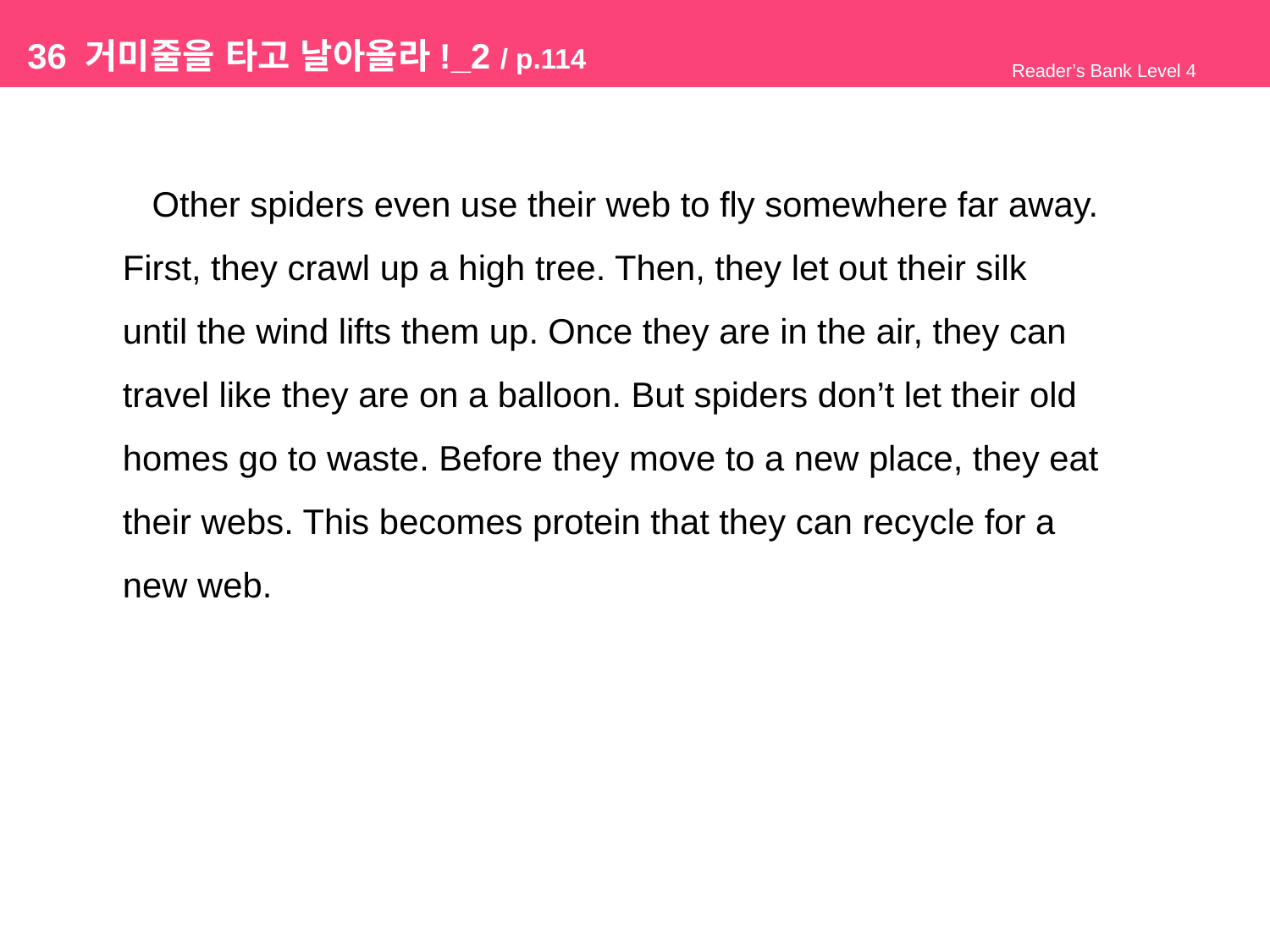

# 36 거미줄을 타고 날아올라!_2 / p.114
Reader’s Bank Level 4

   Other spiders even use their web to fly somewhere far away.
First, they crawl up a high tree. Then, they let out their silk
until the wind lifts them up. Once they are in the air, they can
travel like they are on a balloon. But spiders don’t let their old
homes go to waste. Before they move to a new place, they eat
their webs. This becomes protein that they can recycle for a
new web.